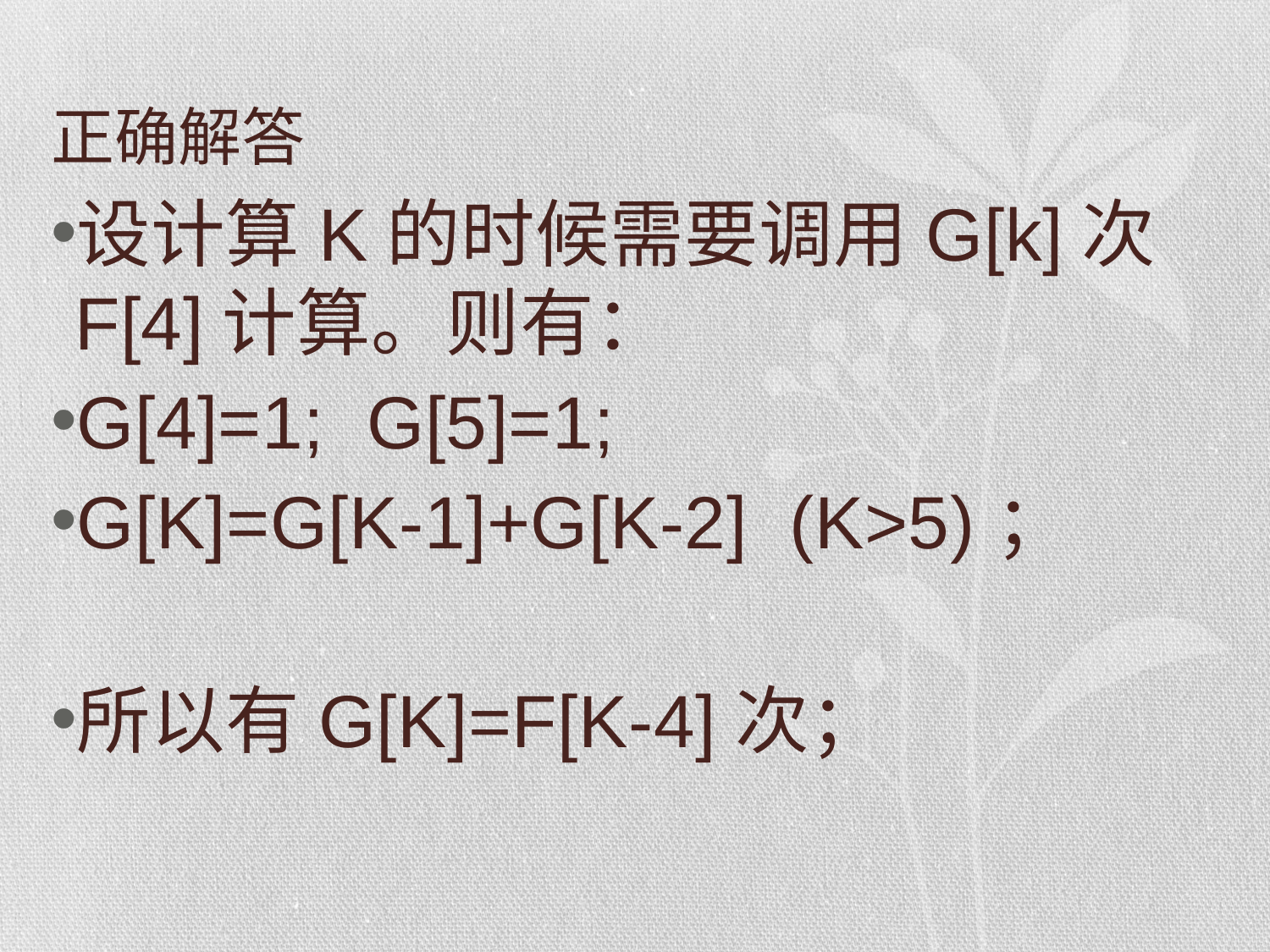

# 正确解答
设计算K的时候需要调用G[k]次F[4]计算。则有：
G[4]=1;  G[5]=1;
G[K]=G[K-1]+G[K-2]  (K>5)；

所以有G[K]=F[K-4]次；